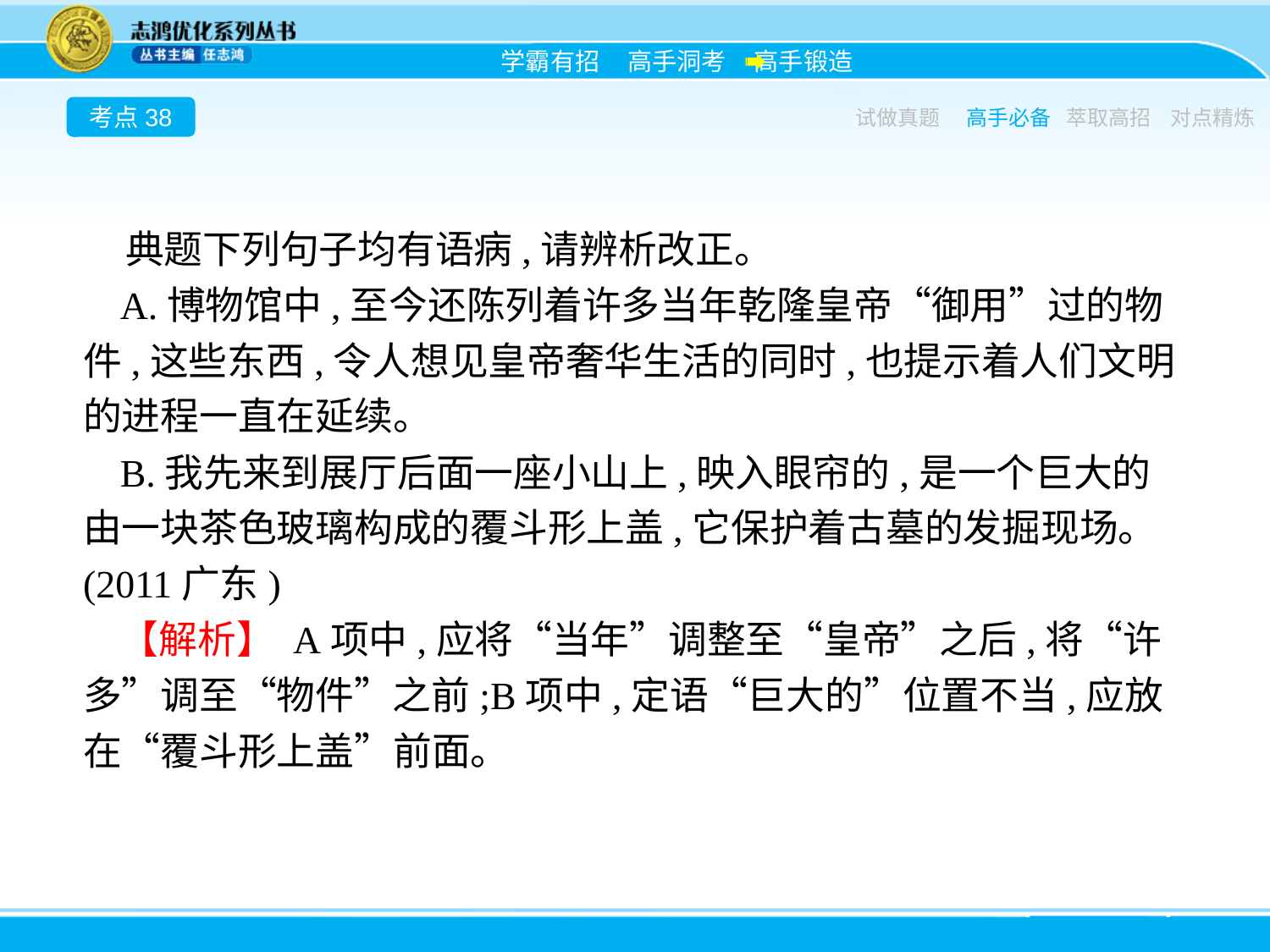

考点38
试做真题
高手必备
萃取高招
对点精炼
典题下列句子均有语病,请辨析改正。
A.博物馆中,至今还陈列着许多当年乾隆皇帝“御用”过的物件,这些东西,令人想见皇帝奢华生活的同时,也提示着人们文明的进程一直在延续。
B.我先来到展厅后面一座小山上,映入眼帘的,是一个巨大的由一块茶色玻璃构成的覆斗形上盖,它保护着古墓的发掘现场。(2011广东)
【解析】 A项中,应将“当年”调整至“皇帝”之后,将“许多”调至“物件”之前;B项中,定语“巨大的”位置不当,应放在“覆斗形上盖”前面。